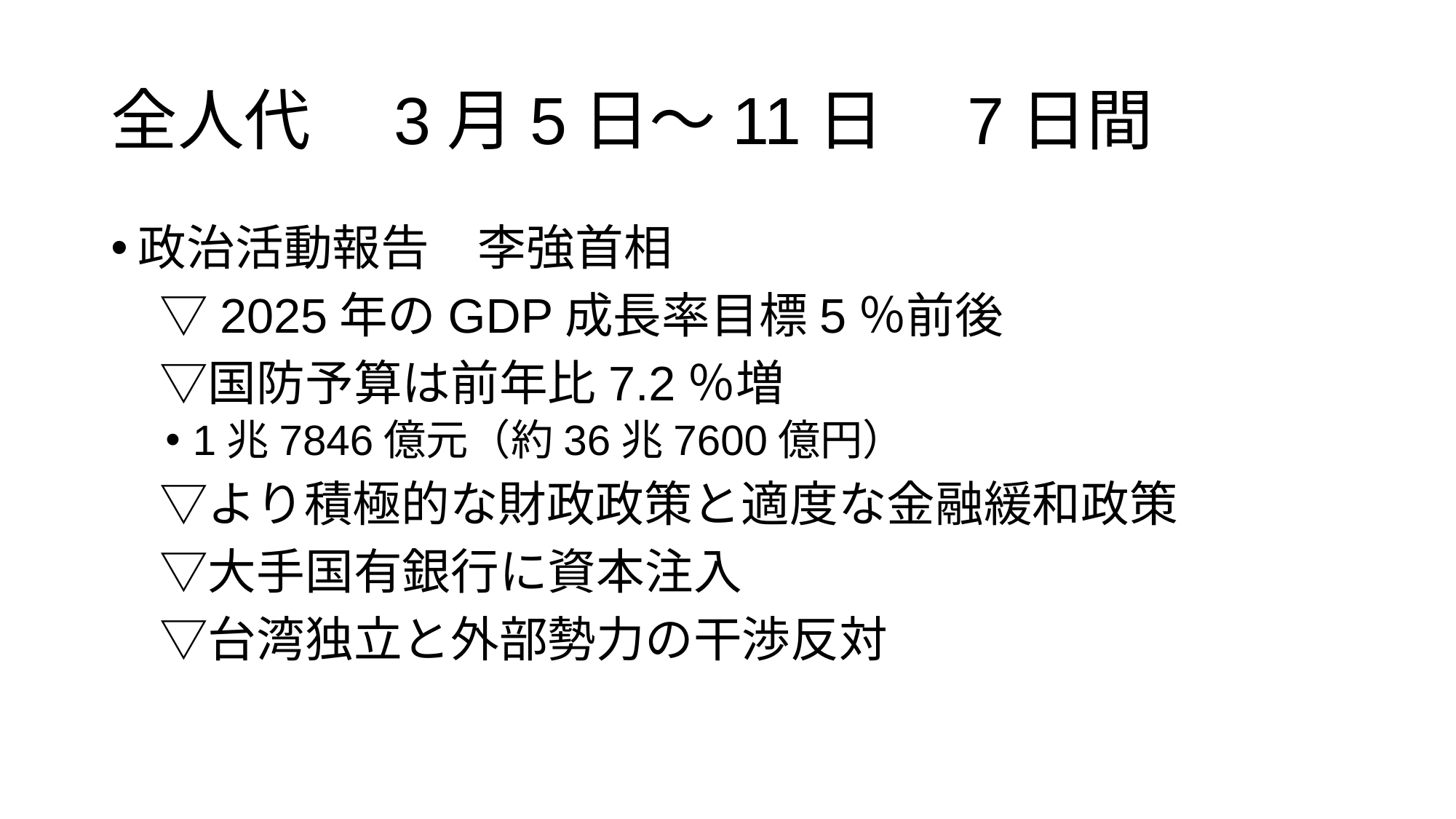

# 全人代　3月5日～11日　7日間
政治活動報告　李強首相
　▽2025年のGDP成長率目標5％前後
　▽国防予算は前年比7.2％増
1兆7846億元（約36兆7600億円）
　▽より積極的な財政政策と適度な金融緩和政策
　▽大手国有銀行に資本注入
　▽台湾独立と外部勢力の干渉反対